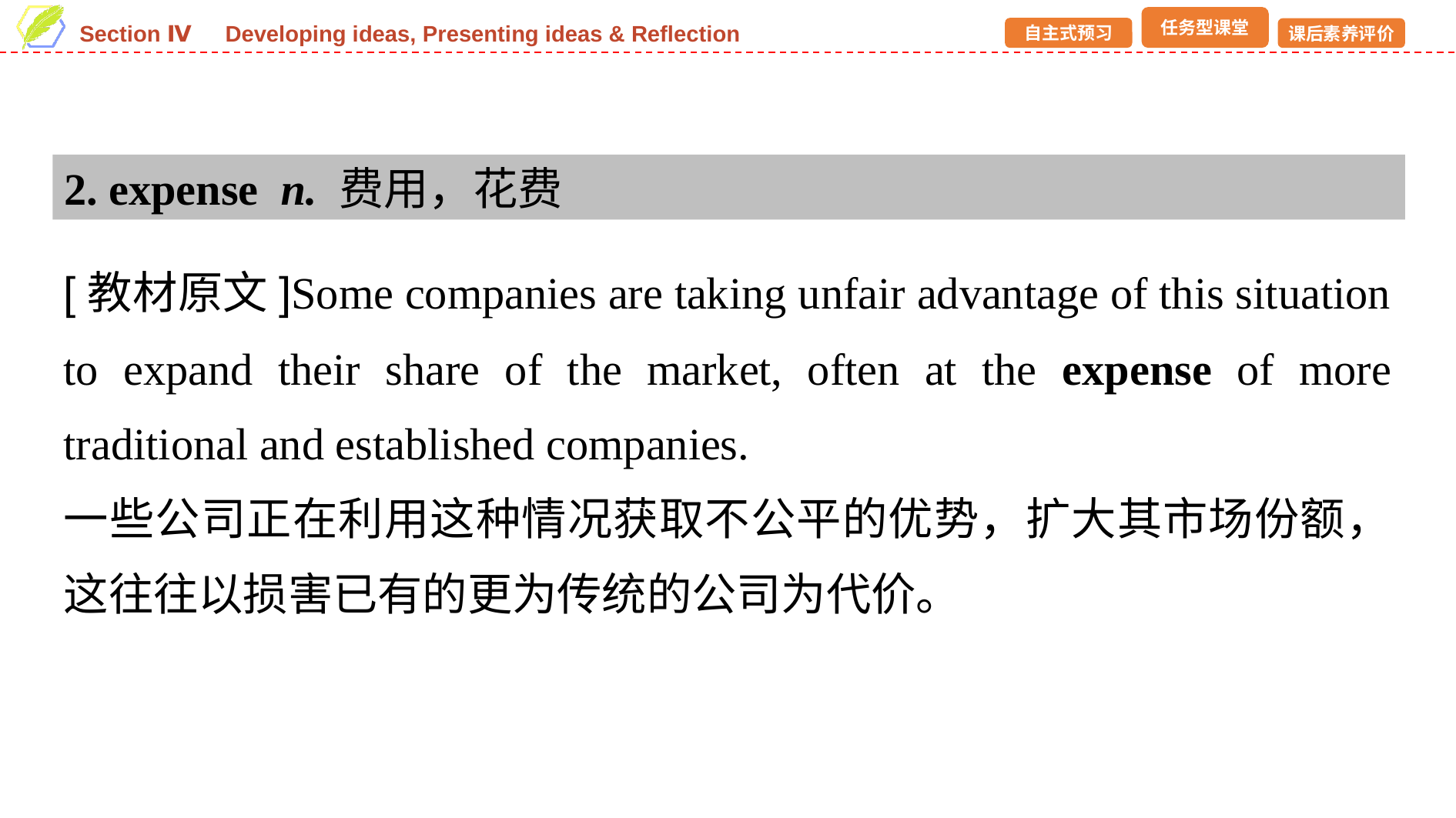

2. expense  n. 费用，花费
[教材原文]Some companies are taking unfair advantage of this situation to expand their share of the market, often at the expense of more traditional and established companies.
一些公司正在利用这种情况获取不公平的优势，扩大其市场份额，这往往以损害已有的更为传统的公司为代价。